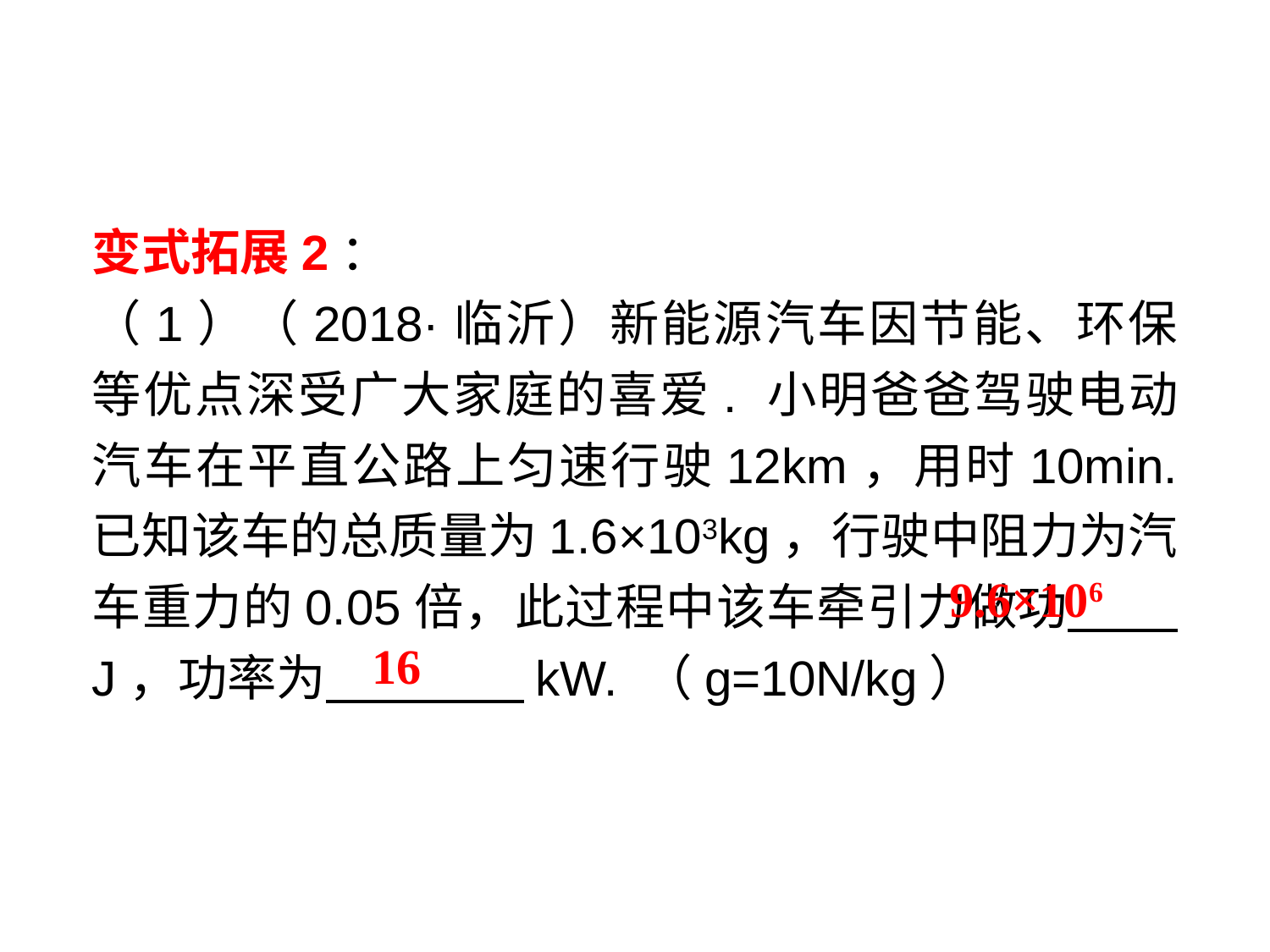

变式拓展2：
（1）（2018·临沂）新能源汽车因节能、环保等优点深受广大家庭的喜爱. 小明爸爸驾驶电动汽车在平直公路上匀速行驶12km，用时10min. 已知该车的总质量为1.6×103kg，行驶中阻力为汽车重力的0.05倍，此过程中该车牵引力做功     　 J，功率为     　    　kW. （g=10N/kg）
9.6×106
16